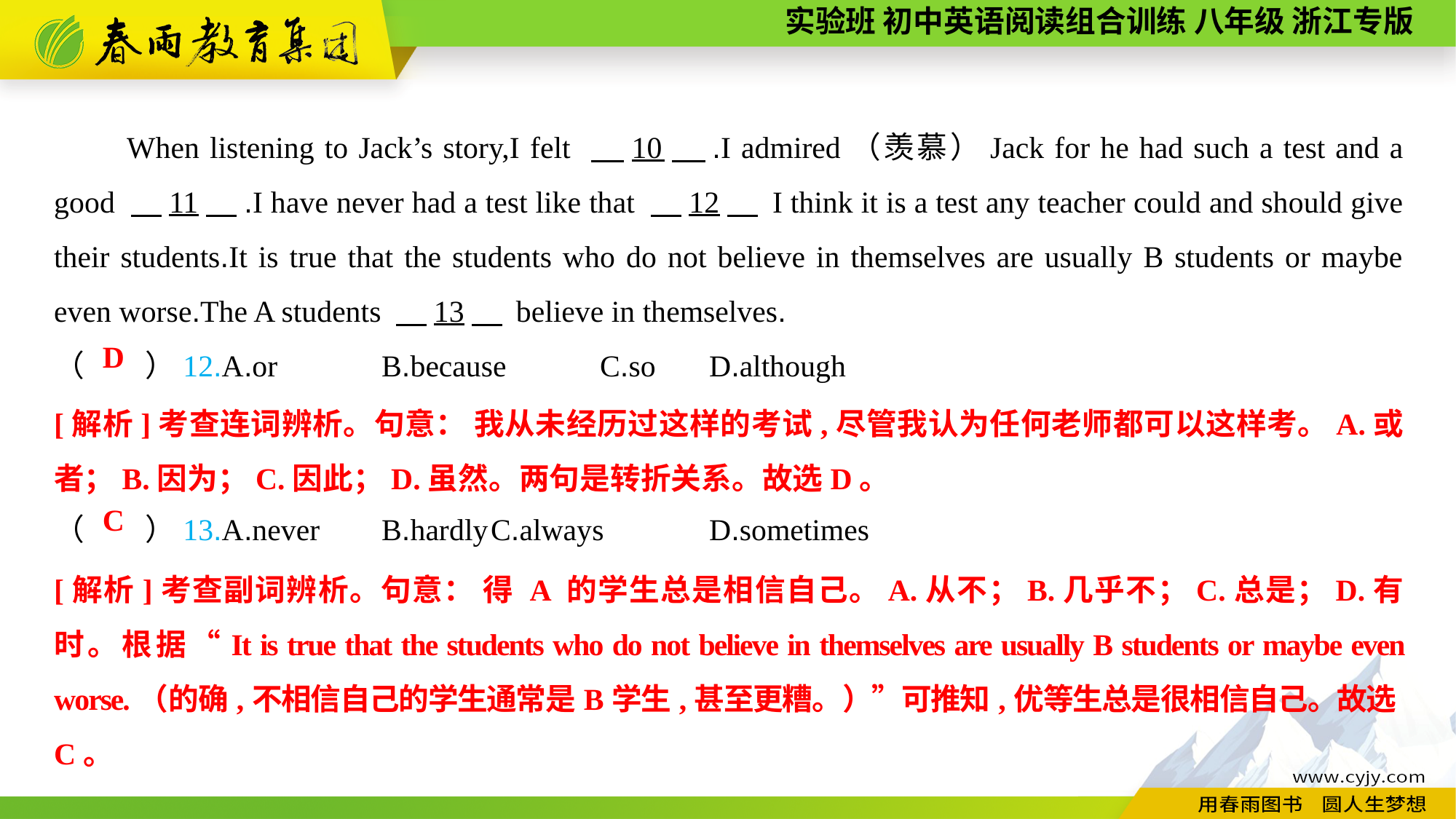

When listening to Jack’s story,I felt 　10　.I admired（羡慕）Jack for he had such a test and a good 　11　.I have never had a test like that 　12　 I think it is a test any teacher could and should give their students.It is true that the students who do not believe in themselves are usually B students or maybe even worse.The A students 　13　 believe in themselves.
（　　）12.A.or	B.because	C.so	D.although

（　　）13.A.never	B.hardly	C.always	D.sometimes
D
[解析]考查连词辨析。句意： 我从未经历过这样的考试,尽管我认为任何老师都可以这样考。A.或者；B.因为；C.因此；D.虽然。两句是转折关系。故选D。
C
[解析]考查副词辨析。句意： 得 A 的学生总是相信自己。A.从不；B.几乎不；C.总是；D.有时。根据“It is true that the students who do not believe in themselves are usually B students or maybe even worse.（的确,不相信自己的学生通常是B学生,甚至更糟。）”可推知,优等生总是很相信自己。故选C。